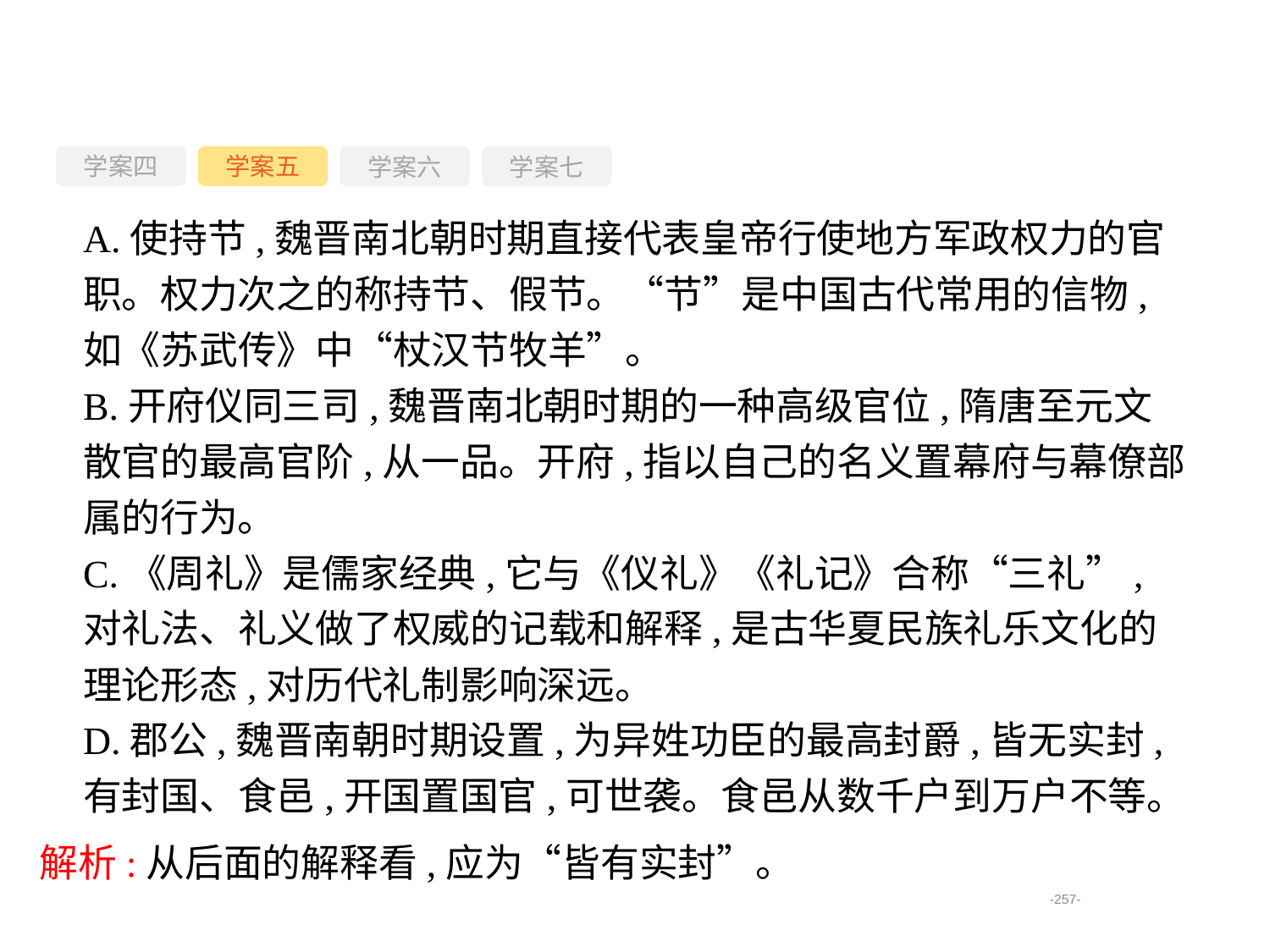

学案四
学案六
学案七
学案五
A.使持节,魏晋南北朝时期直接代表皇帝行使地方军政权力的官职。权力次之的称持节、假节。“节”是中国古代常用的信物,如《苏武传》中“杖汉节牧羊”。
B.开府仪同三司,魏晋南北朝时期的一种高级官位,隋唐至元文散官的最高官阶,从一品。开府,指以自己的名义置幕府与幕僚部属的行为。
C.《周礼》是儒家经典,它与《仪礼》《礼记》合称“三礼”,对礼法、礼义做了权威的记载和解释,是古华夏民族礼乐文化的理论形态,对历代礼制影响深远。
D.郡公,魏晋南朝时期设置,为异姓功臣的最高封爵,皆无实封,有封国、食邑,开国置国官,可世袭。食邑从数千户到万户不等。
解析:从后面的解释看,应为“皆有实封”。
-257-